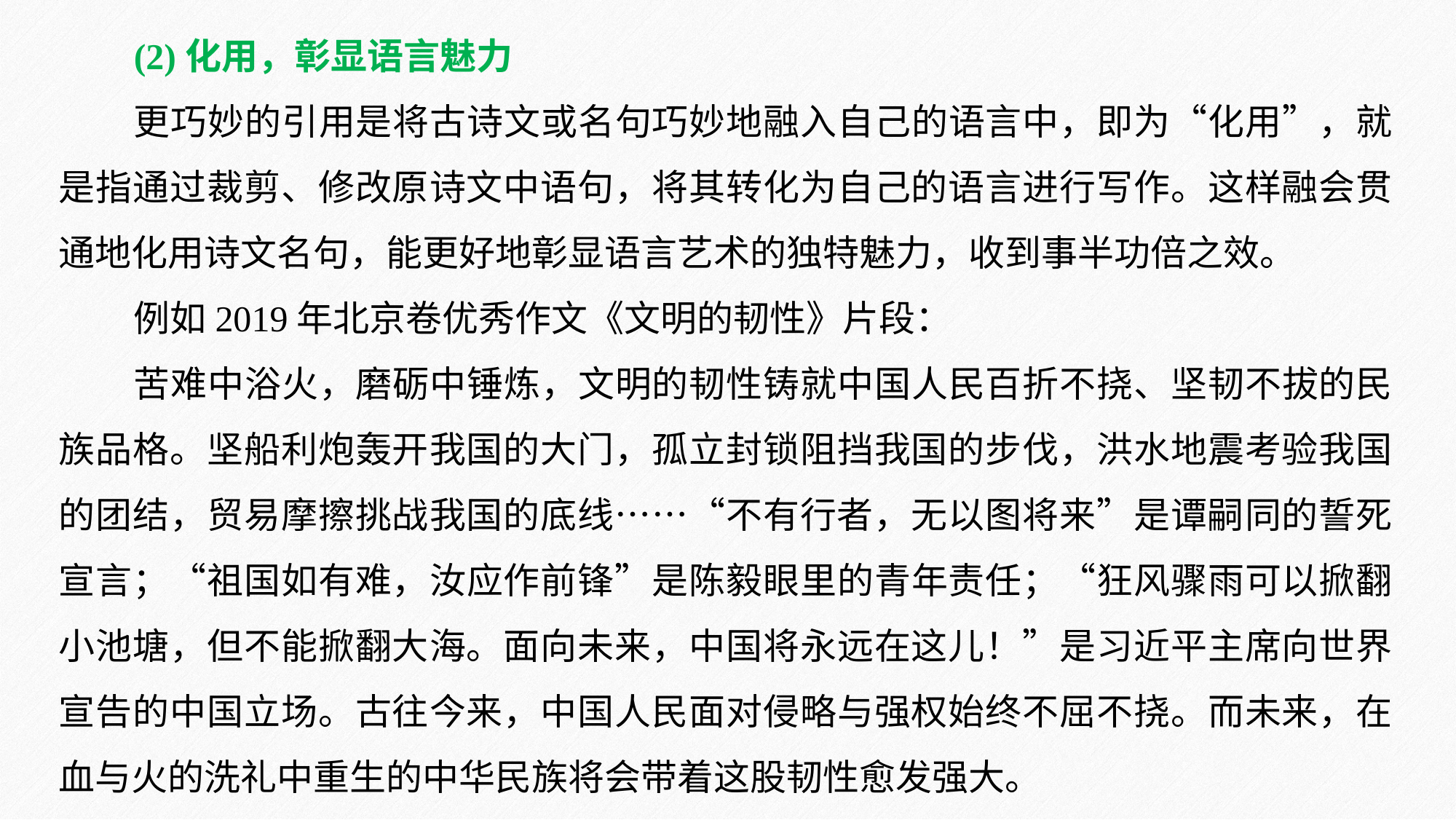

(2)化用，彰显语言魅力
更巧妙的引用是将古诗文或名句巧妙地融入自己的语言中，即为“化用”，就是指通过裁剪、修改原诗文中语句，将其转化为自己的语言进行写作。这样融会贯通地化用诗文名句，能更好地彰显语言艺术的独特魅力，收到事半功倍之效。
例如2019年北京卷优秀作文《文明的韧性》片段：
苦难中浴火，磨砺中锤炼，文明的韧性铸就中国人民百折不挠、坚韧不拔的民族品格。坚船利炮轰开我国的大门，孤立封锁阻挡我国的步伐，洪水地震考验我国的团结，贸易摩擦挑战我国的底线……“不有行者，无以图将来”是谭嗣同的誓死宣言；“祖国如有难，汝应作前锋”是陈毅眼里的青年责任；“狂风骤雨可以掀翻小池塘，但不能掀翻大海。面向未来，中国将永远在这儿！”是习近平主席向世界宣告的中国立场。古往今来，中国人民面对侵略与强权始终不屈不挠。而未来，在血与火的洗礼中重生的中华民族将会带着这股韧性愈发强大。